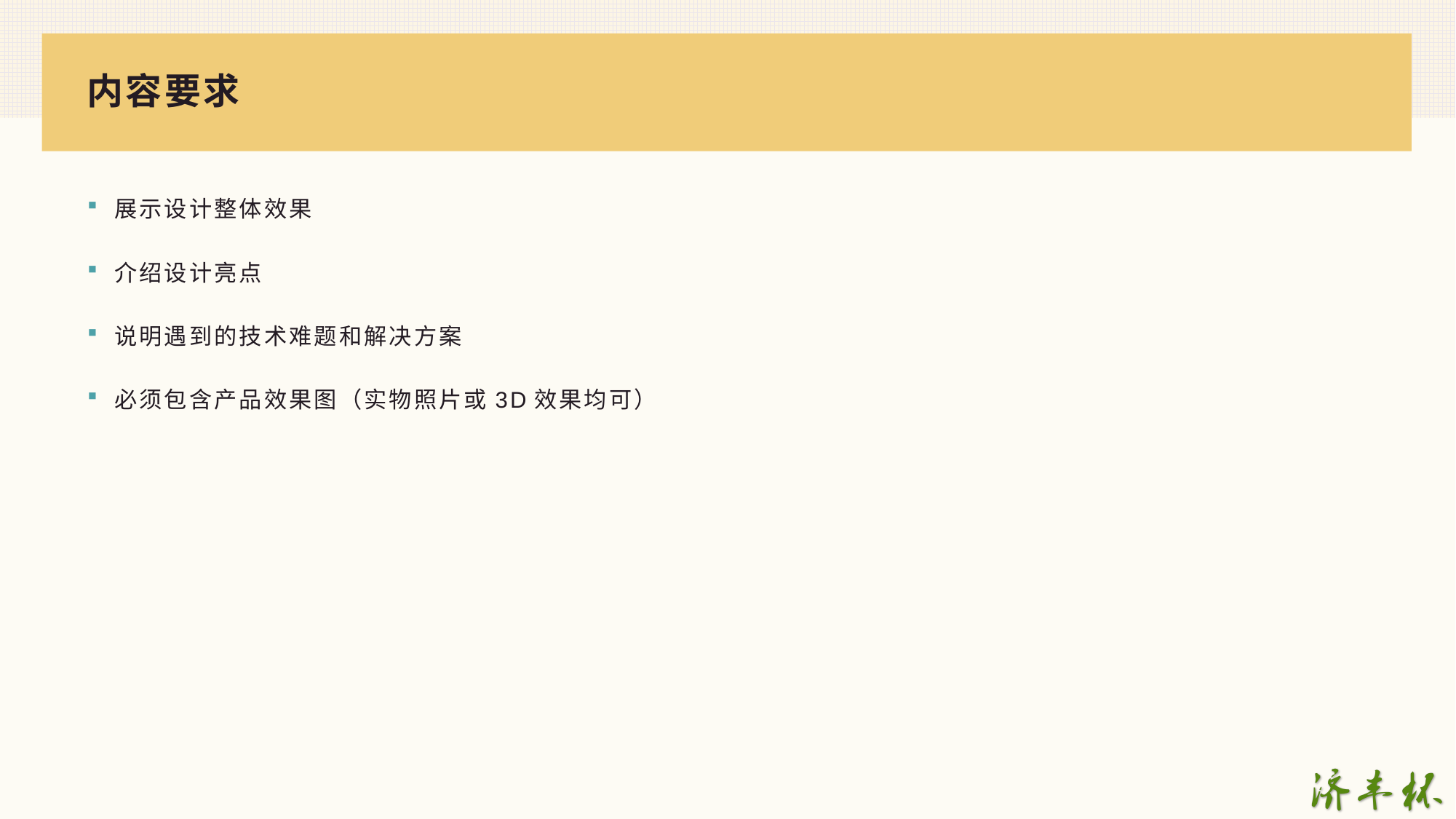

# 内容要求
展示设计整体效果
介绍设计亮点
说明遇到的技术难题和解决方案
必须包含产品效果图（实物照片或3D效果均可）